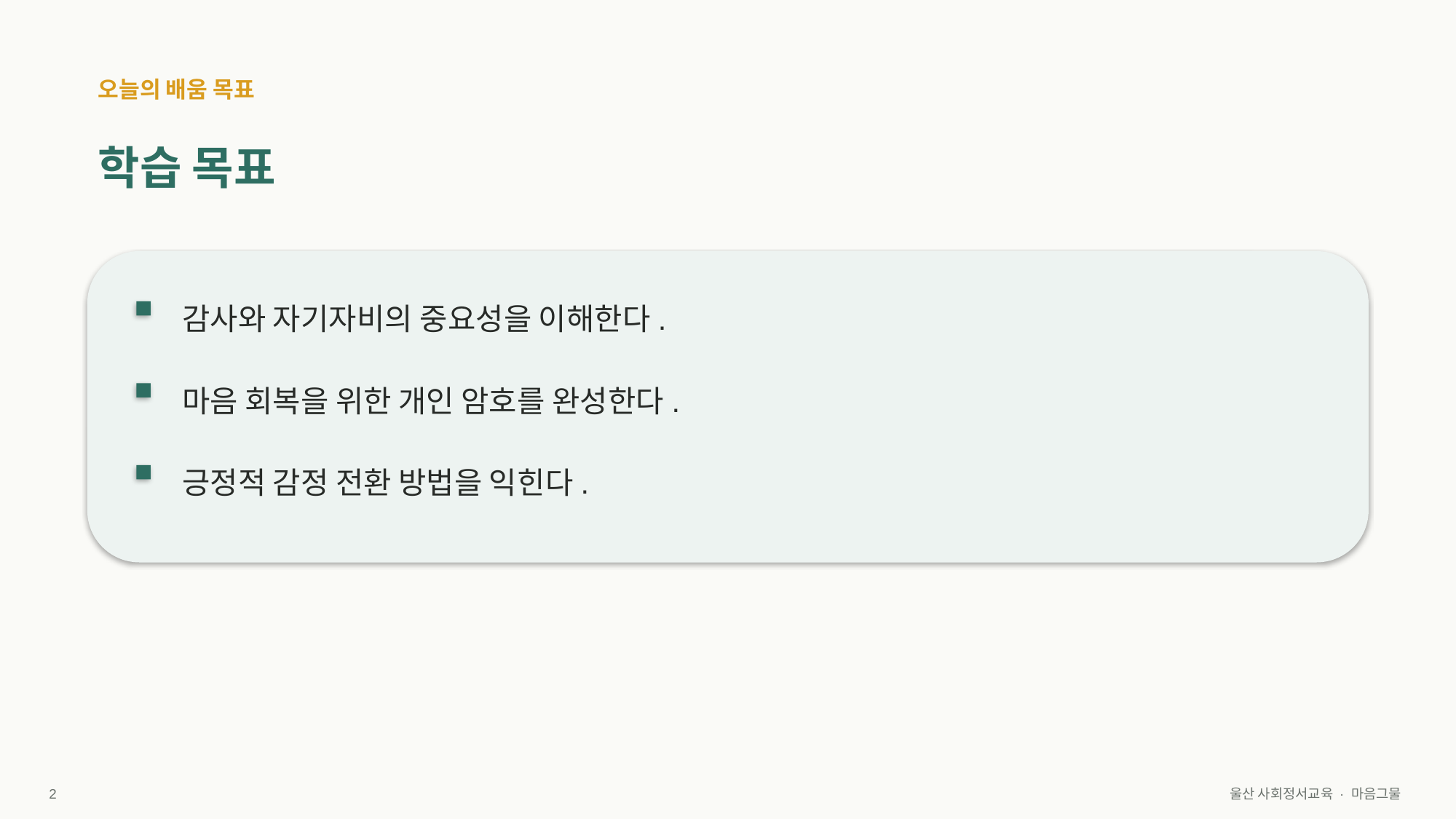

오늘의 배움 목표
학습 목표

감사와 자기자비의 중요성을 이해한다.

마음 회복을 위한 개인 암호를 완성한다.

긍정적 감정 전환 방법을 익힌다.

2
울산 사회정서교육 · 마음그물